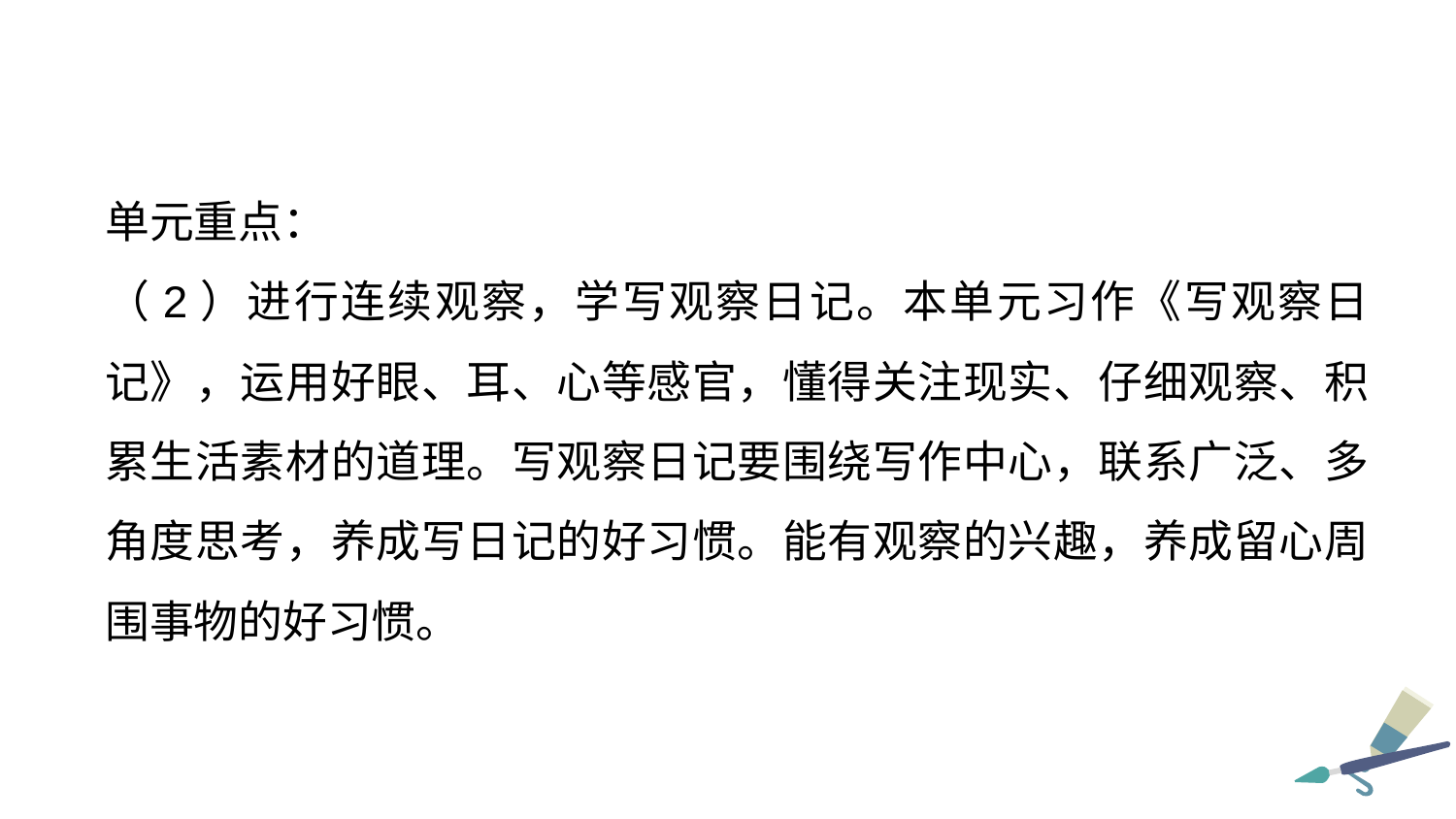

单元重点：
（2）进行连续观察，学写观察日记。本单元习作《写观察日记》，运用好眼、耳、心等感官，懂得关注现实、仔细观察、积累生活素材的道理。写观察日记要围绕写作中心，联系广泛、多角度思考，养成写日记的好习惯。能有观察的兴趣，养成留心周围事物的好习惯。